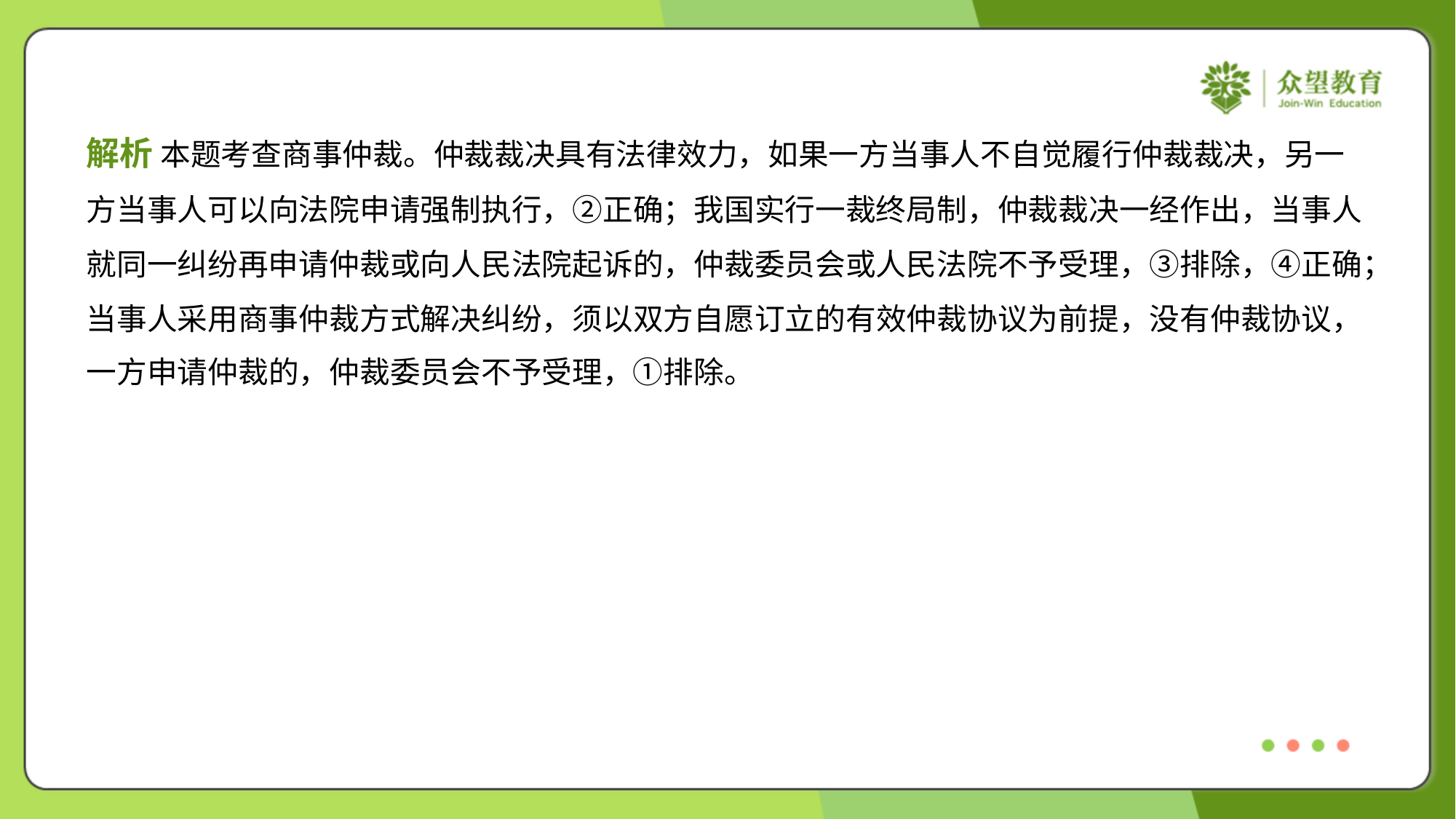

解析 本题考查商事仲裁。仲裁裁决具有法律效力，如果一方当事人不自觉履行仲裁裁决，另一
方当事人可以向法院申请强制执行，②正确；我国实行一裁终局制，仲裁裁决一经作出，当事人
就同一纠纷再申请仲裁或向人民法院起诉的，仲裁委员会或人民法院不予受理，③排除，④正确；
当事人采用商事仲裁方式解决纠纷，须以双方自愿订立的有效仲裁协议为前提，没有仲裁协议，
一方申请仲裁的，仲裁委员会不予受理，①排除。